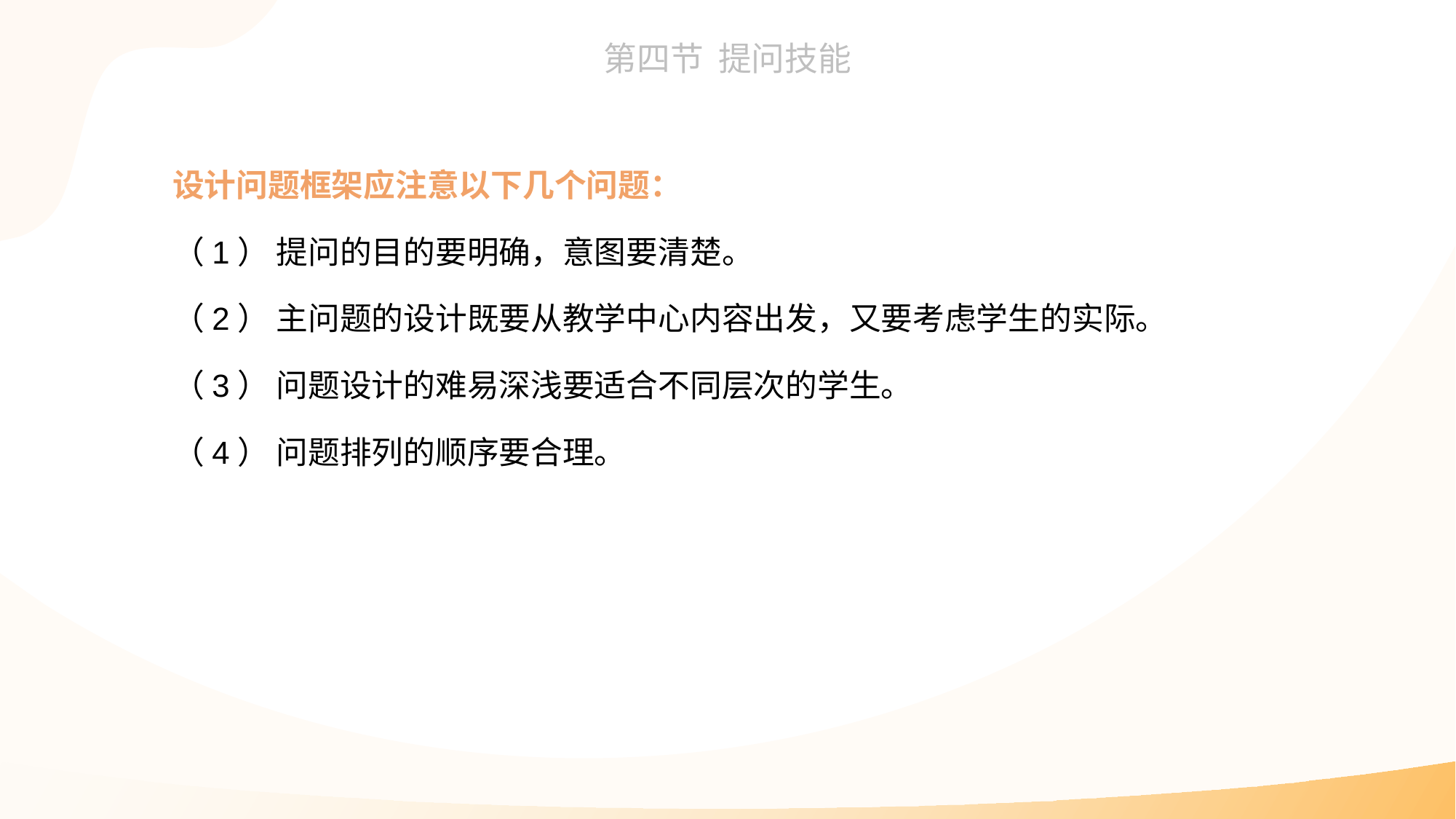

设计问题框架应注意以下几个问题：
（1） 提问的目的要明确，意图要清楚。
（2） 主问题的设计既要从教学中心内容出发，又要考虑学生的实际。
（3） 问题设计的难易深浅要适合不同层次的学生。
（4） 问题排列的顺序要合理。